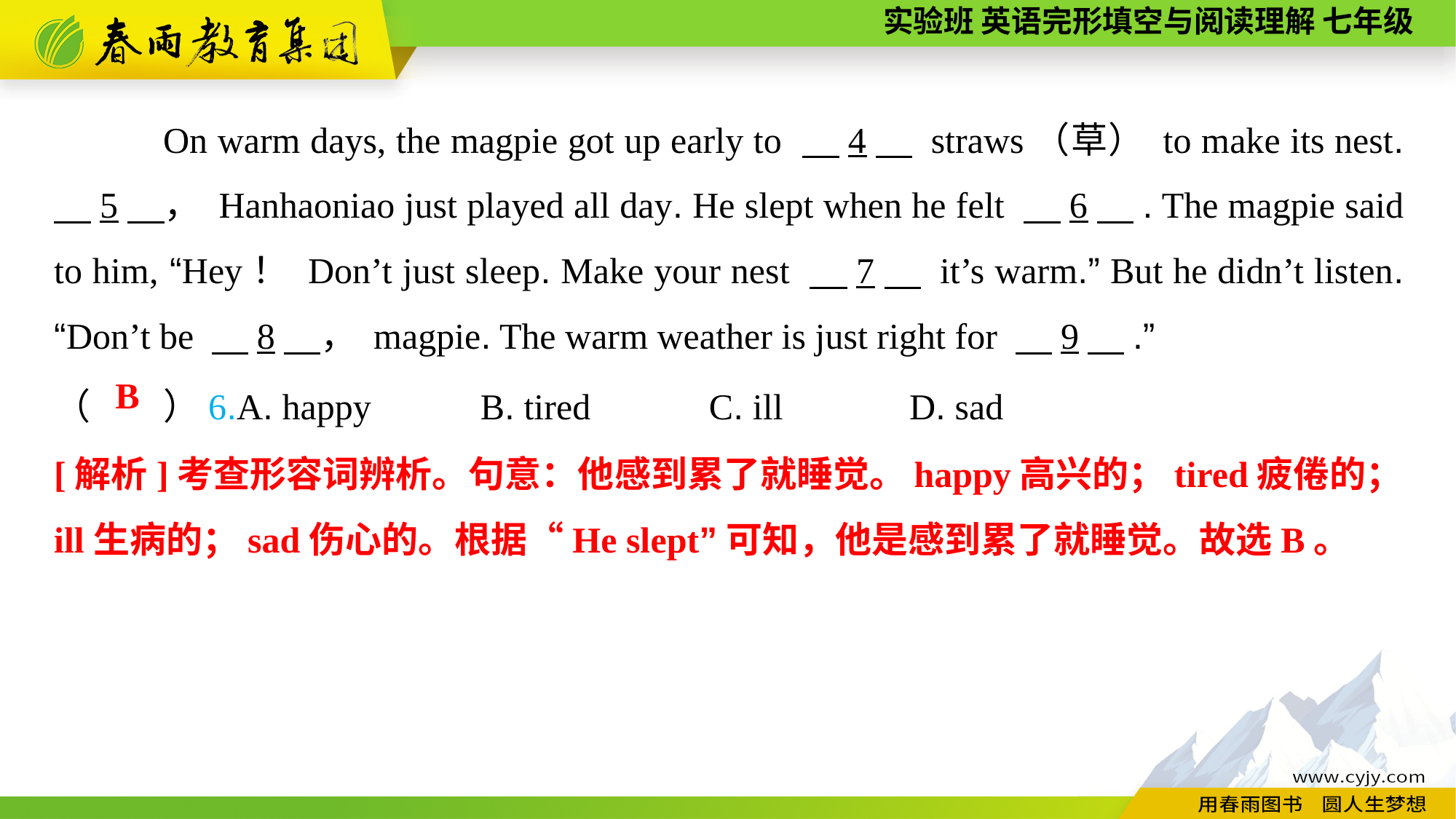

On warm days, the magpie got up early to 　4　 straws（草） to make its nest. 　5　， Hanhaoniao just played all day. He slept when he felt 　6　. The magpie said to him, “Hey！ Don’t just sleep. Make your nest 　7　 it’s warm.” But he didn’t listen. “Don’t be 　8　， magpie. The warm weather is just right for 　9　.”
（　　）6.A. happy            B. tired             C. ill	          D. sad
B
[解析]考查形容词辨析。句意：他感到累了就睡觉。happy高兴的；tired疲倦的；ill生病的；sad伤心的。根据“He slept”可知，他是感到累了就睡觉。故选B。